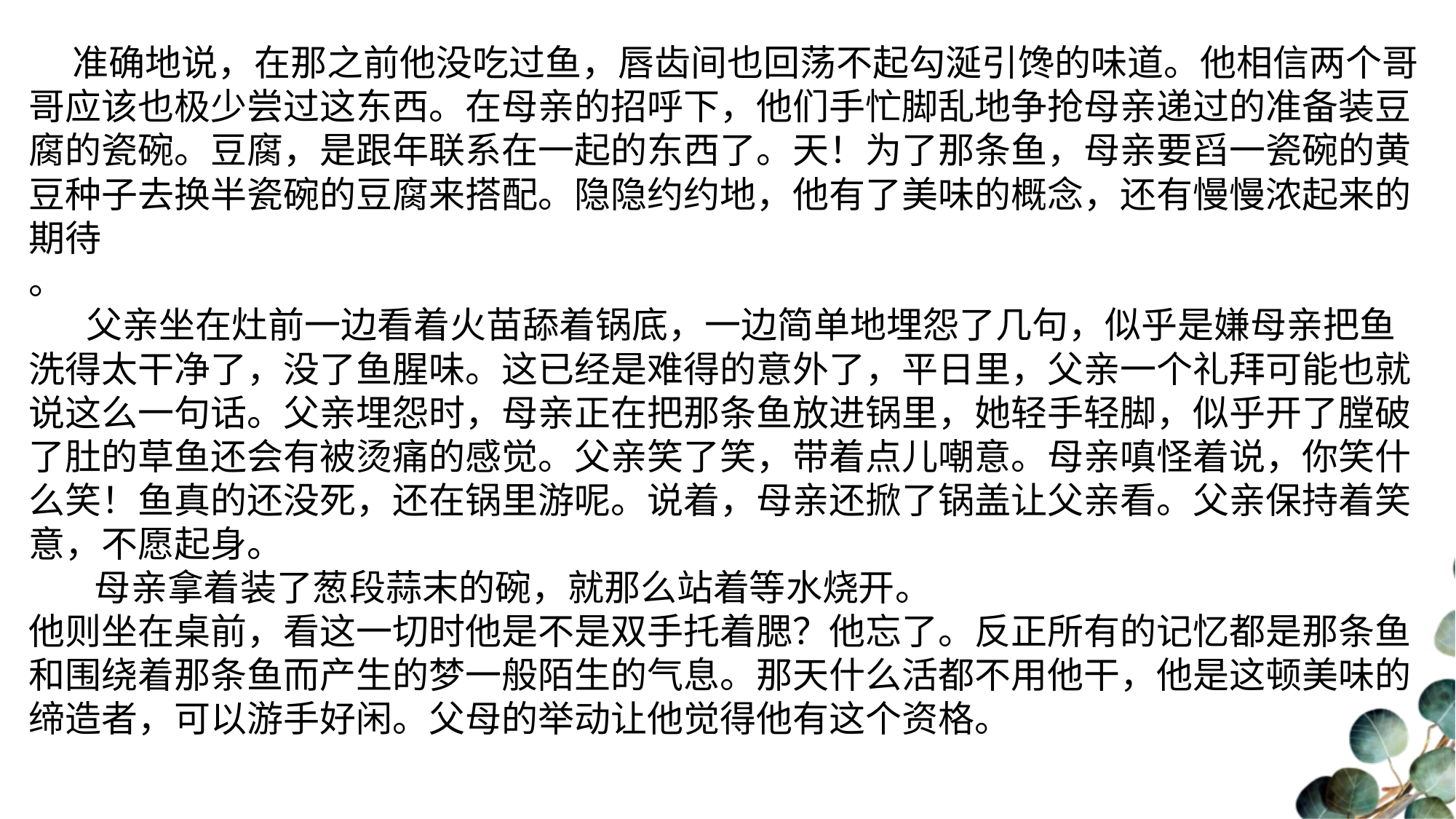

准确地说，在那之前他没吃过鱼，唇齿间也回荡不起勾涎引馋的味道。他相信两个哥哥应该也极少尝过这东西。在母亲的招呼下，他们手忙脚乱地争抢母亲递过的准备装豆腐的瓷碗。豆腐，是跟年联系在一起的东西了。天！为了那条鱼，母亲要舀一瓷碗的黄豆种子去换半瓷碗的豆腐来搭配。隐隐约约地，他有了美味的概念，还有慢慢浓起来的期待
。
      父亲坐在灶前一边看着火苗舔着锅底，一边简单地埋怨了几句，似乎是嫌母亲把鱼洗得太干净了，没了鱼腥味。这已经是难得的意外了，平日里，父亲一个礼拜可能也就说这么一句话。父亲埋怨时，母亲正在把那条鱼放进锅里，她轻手轻脚，似乎开了膛破了肚的草鱼还会有被烫痛的感觉。父亲笑了笑，带着点儿嘲意。母亲嗔怪着说，你笑什么笑！鱼真的还没死，还在锅里游呢。说着，母亲还掀了锅盖让父亲看。父亲保持着笑意，不愿起身。
       母亲拿着装了葱段蒜末的碗，就那么站着等水烧开。
他则坐在桌前，看这一切时他是不是双手托着腮？他忘了。反正所有的记忆都是那条鱼和围绕着那条鱼而产生的梦一般陌生的气息。那天什么活都不用他干，他是这顿美味的缔造者，可以游手好闲。父母的举动让他觉得他有这个资格。